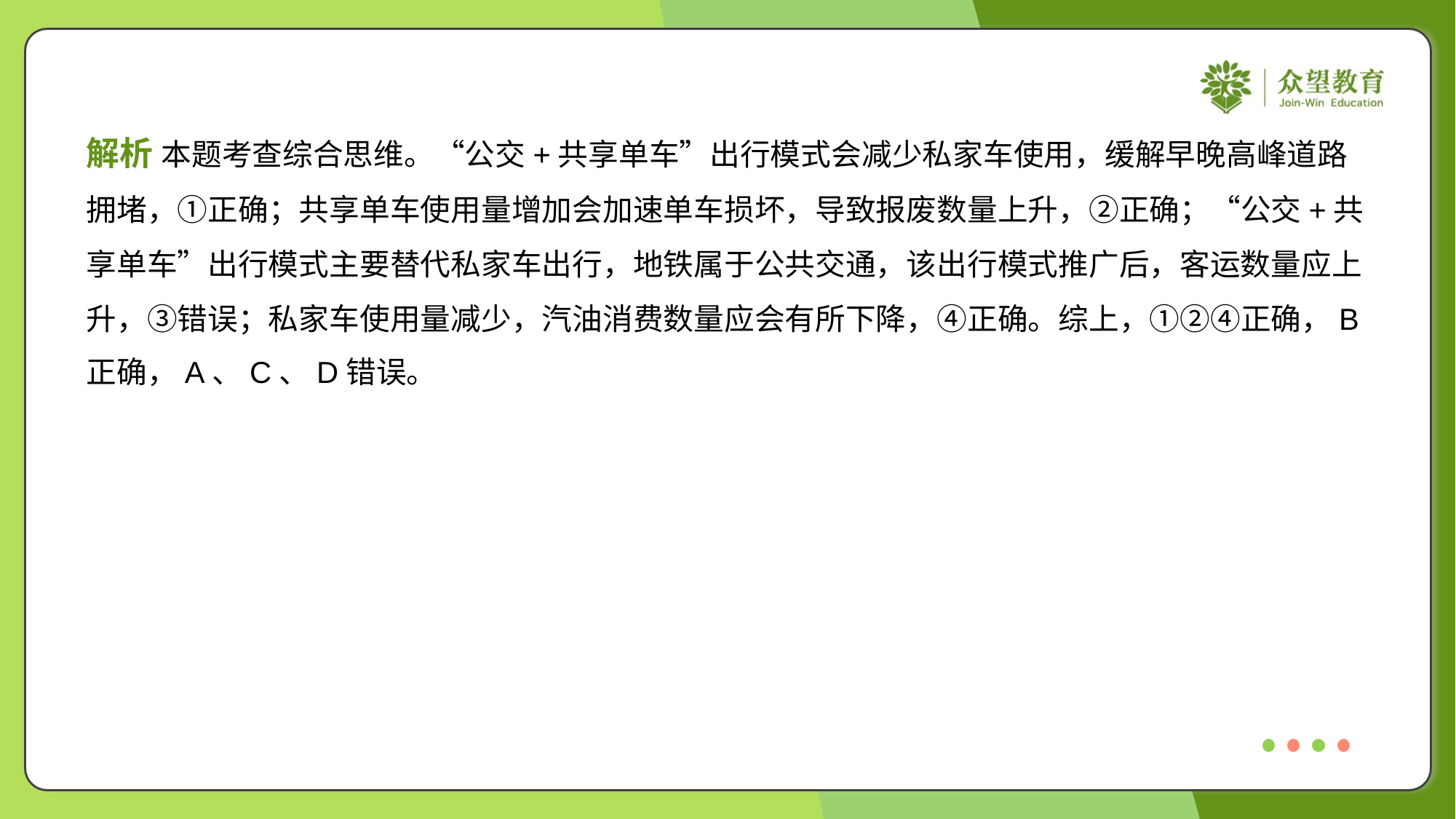

解析 本题考查综合思维。“公交+共享单车”出行模式会减少私家车使用，缓解早晚高峰道路
拥堵，①正确；共享单车使用量增加会加速单车损坏，导致报废数量上升，②正确；“公交+共
享单车”出行模式主要替代私家车出行，地铁属于公共交通，该出行模式推广后，客运数量应上
升，③错误；私家车使用量减少，汽油消费数量应会有所下降，④正确。综上，①②④正确，B
正确，A、C、D错误。